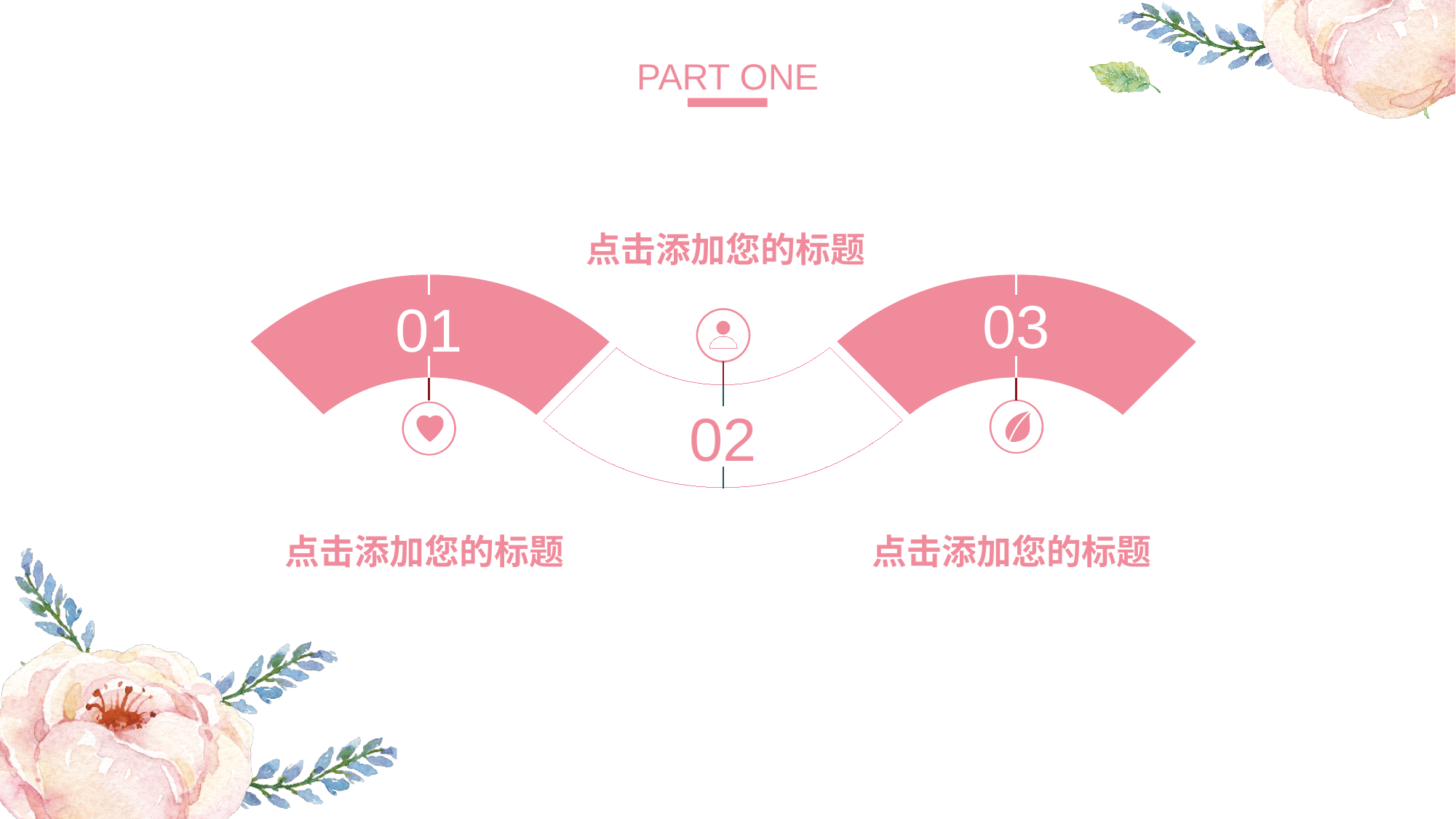

PART ONE

点击添加您的标题

03
01

02

点击添加您的标题
点击添加您的标题